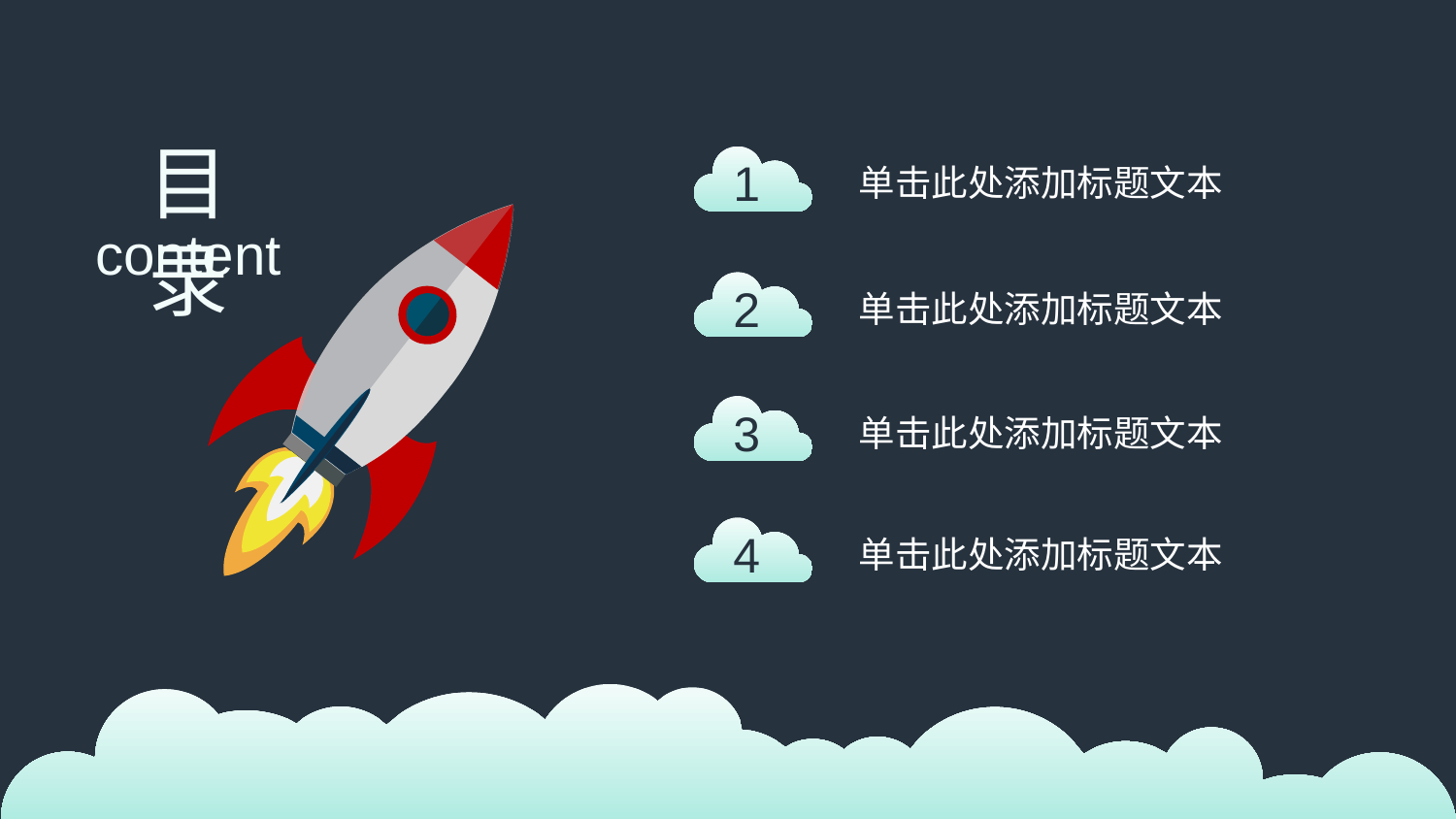

目录
1

单击此处添加标题文本

content
2

单击此处添加标题文本
3

单击此处添加标题文本
4

单击此处添加标题文本